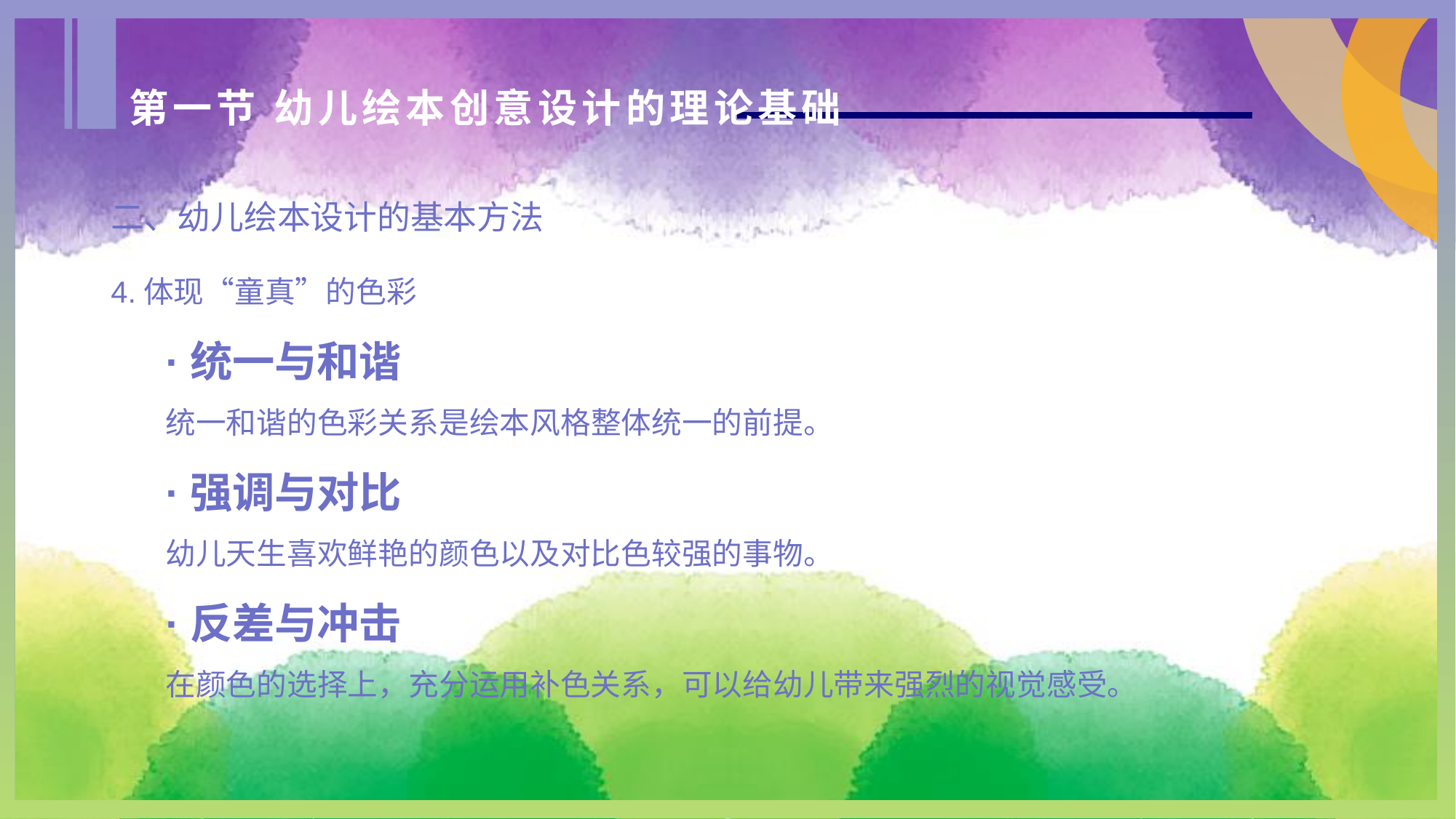

第一节 幼儿绘本创意设计的理论基础
二、幼儿绘本设计的基本方法

4.体现“童真”的色彩
·统一与和谐
统一和谐的色彩关系是绘本风格整体统一的前提。
·强调与对比
幼儿天生喜欢鲜艳的颜色以及对比色较强的事物。
·反差与冲击
在颜色的选择上，充分运用补色关系，可以给幼儿带来强烈的视觉感受。